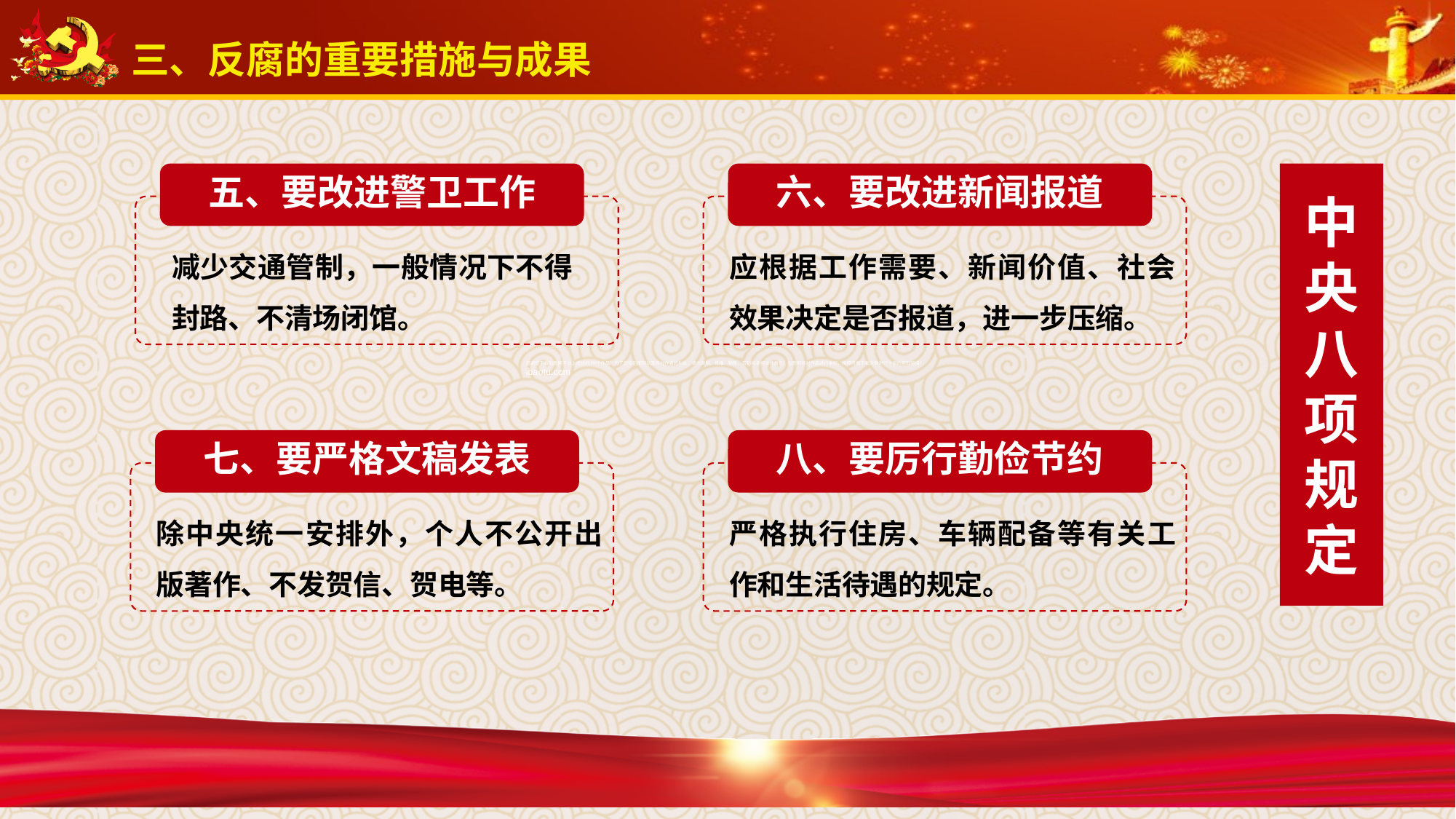

三、反腐的重要措施与成果

五、要改进警卫工作

减少交通管制，一般情况下不得封路、不清场闭馆。

六、要改进新闻报道

应根据工作需要、新闻价值、社会效果决定是否报道，进一步压缩。

中央八项规定

七、要严格文稿发表

除中央统一安排外，个人不公开出版著作、不发贺信、贺电等。

八、要厉行勤俭节约

严格执行住房、车辆配备等有关工作和生活待遇的规定。